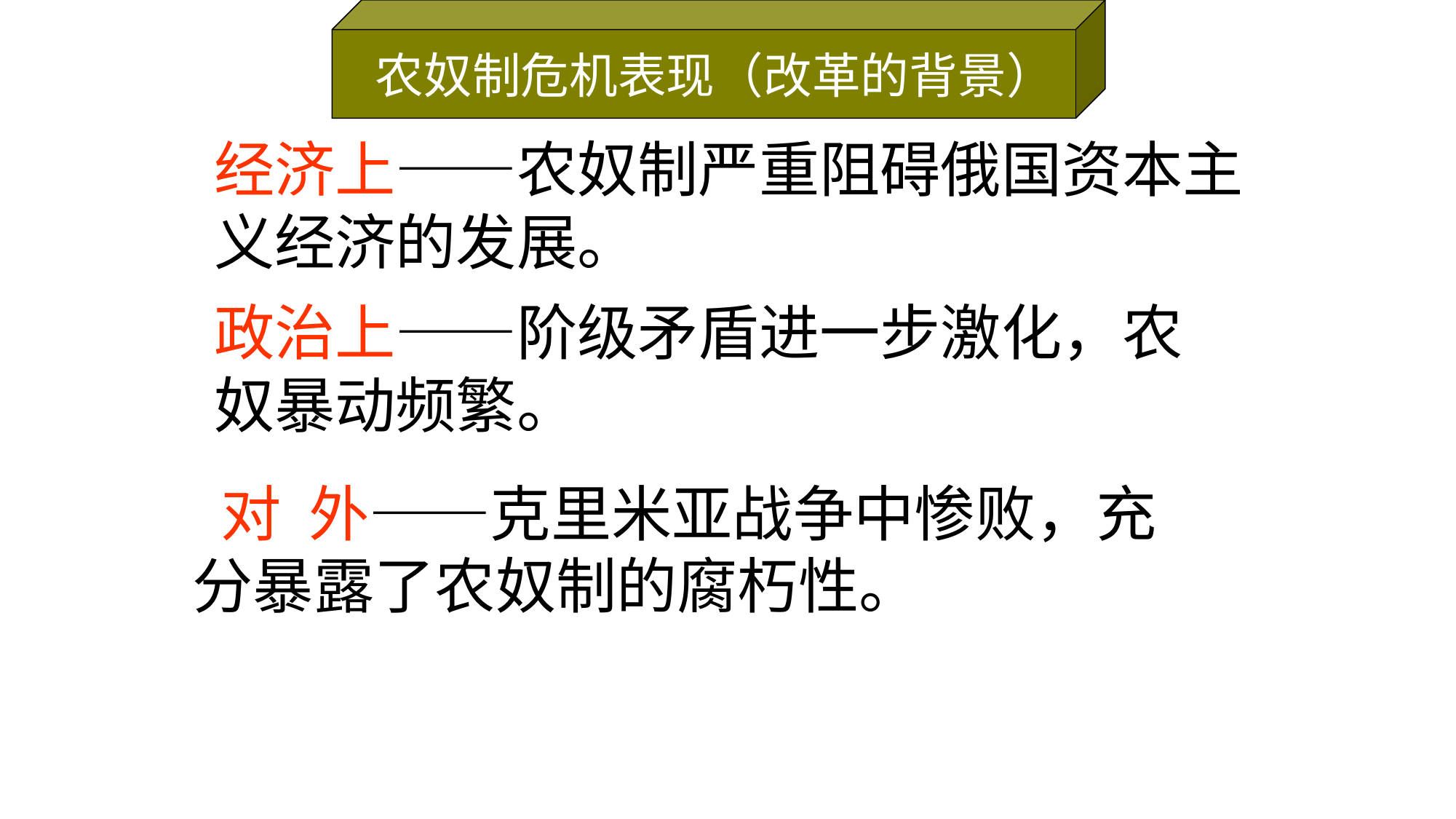

农奴制危机表现（改革的背景）
经济上——农奴制严重阻碍俄国资本主义经济的发展。
政治上——阶级矛盾进一步激化，农奴暴动频繁。
 对  外——克里米亚战争中惨败，充分暴露了农奴制的腐朽性。